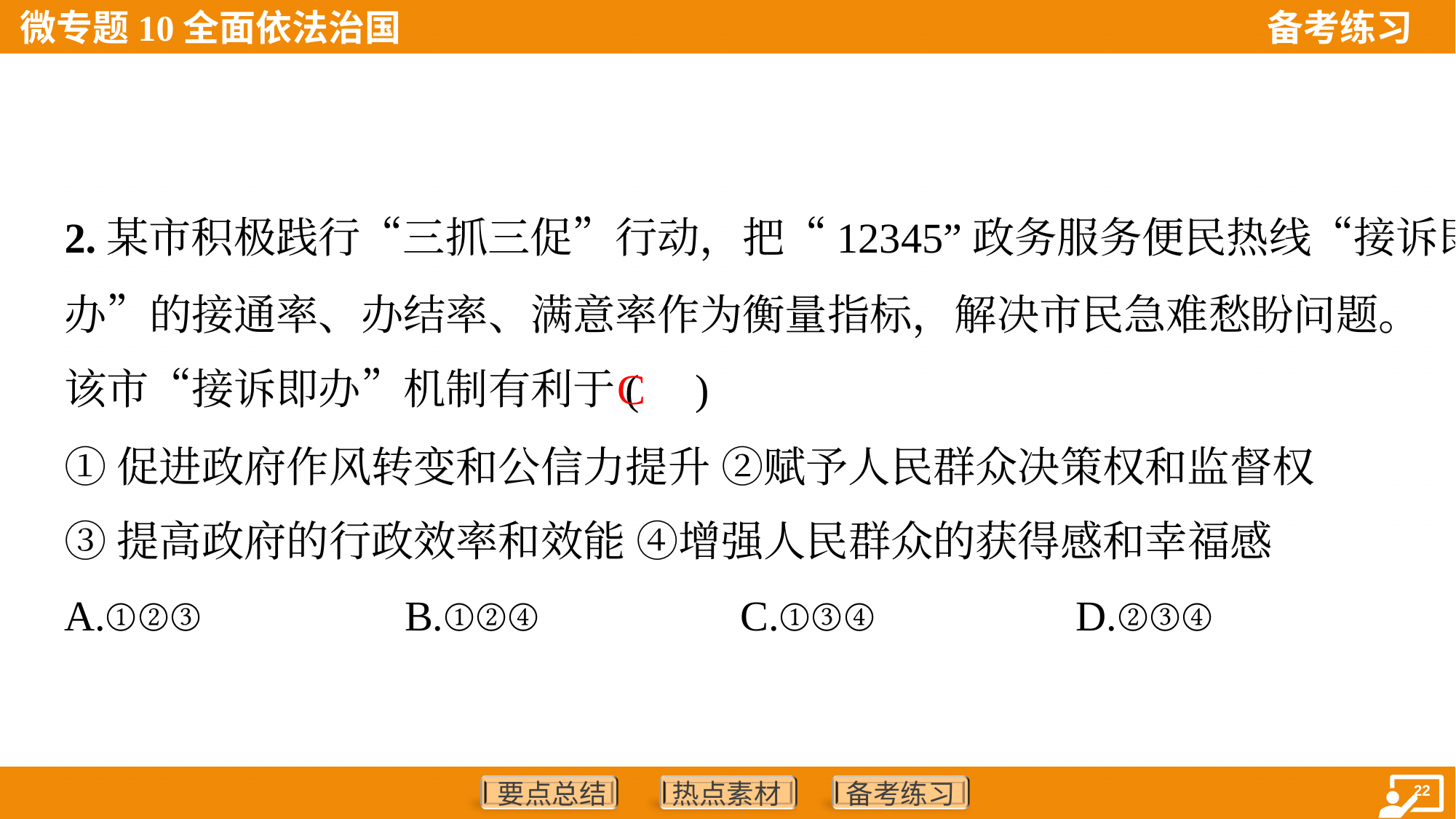

2.某市积极践行“三抓三促”行动，把“12345”政务服务便民热线“接诉即
办”的接通率、办结率、满意率作为衡量指标，解决市民急难愁盼问题。
该市“接诉即办”机制有利于(     )
C
①促进政府作风转变和公信力提升 ②赋予人民群众决策权和监督权
③提高政府的行政效率和效能 ④增强人民群众的获得感和幸福感
A.①②③	B.①②④	C.①③④	D.②③④